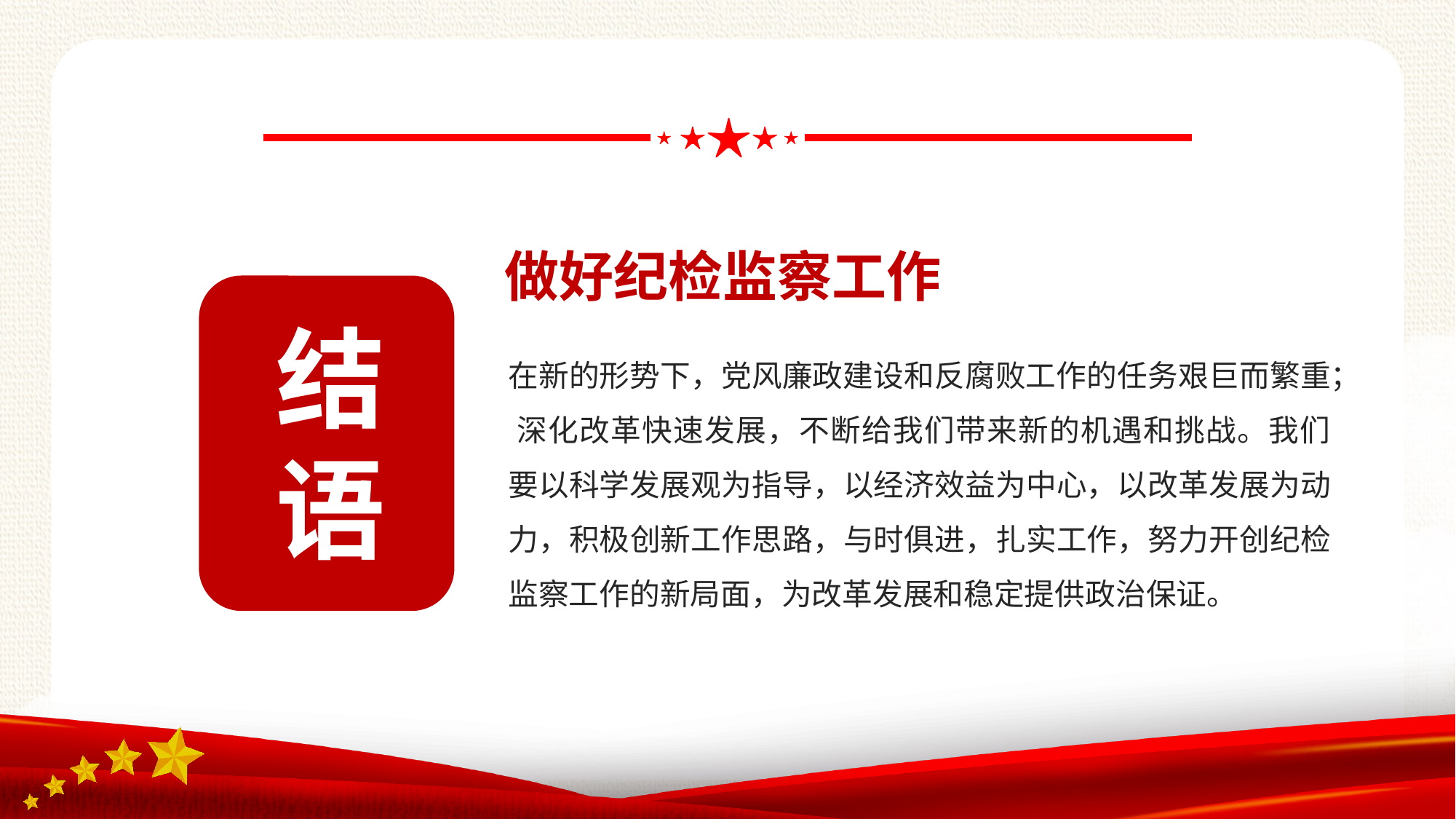

做好纪检监察工作

结语
在新的形势下，党风廉政建设和反腐败工作的任务艰巨而繁重； 深化改革快速发展，不断给我们带来新的机遇和挑战。我们要以科学发展观为指导，以经济效益为中心，以改革发展为动力，积极创新工作思路，与时俱进，扎实工作，努力开创纪检监察工作的新局面，为改革发展和稳定提供政治保证。